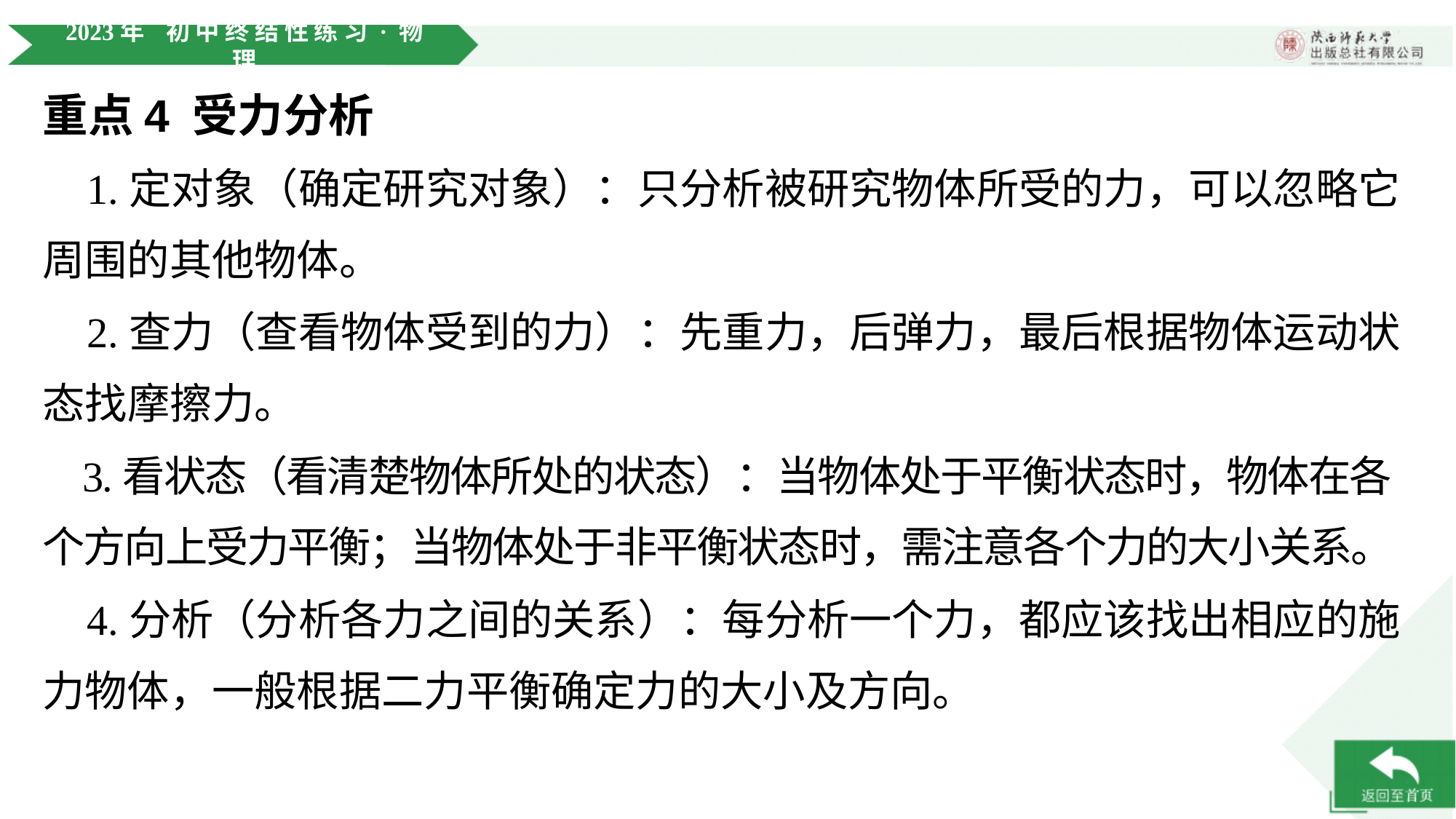

重点4 受力分析
    1.定对象（确定研究对象）：只分析被研究物体所受的力，可以忽略它周围的其他物体。
    2.查力（查看物体受到的力）：先重力，后弹力，最后根据物体运动状态找摩擦力。
    3.看状态（看清楚物体所处的状态）：当物体处于平衡状态时，物体在各个方向上受力平衡；当物体处于非平衡状态时，需注意各个力的大小关系。
    4.分析（分析各力之间的关系）：每分析一个力，都应该找出相应的施力物体，一般根据二力平衡确定力的大小及方向。